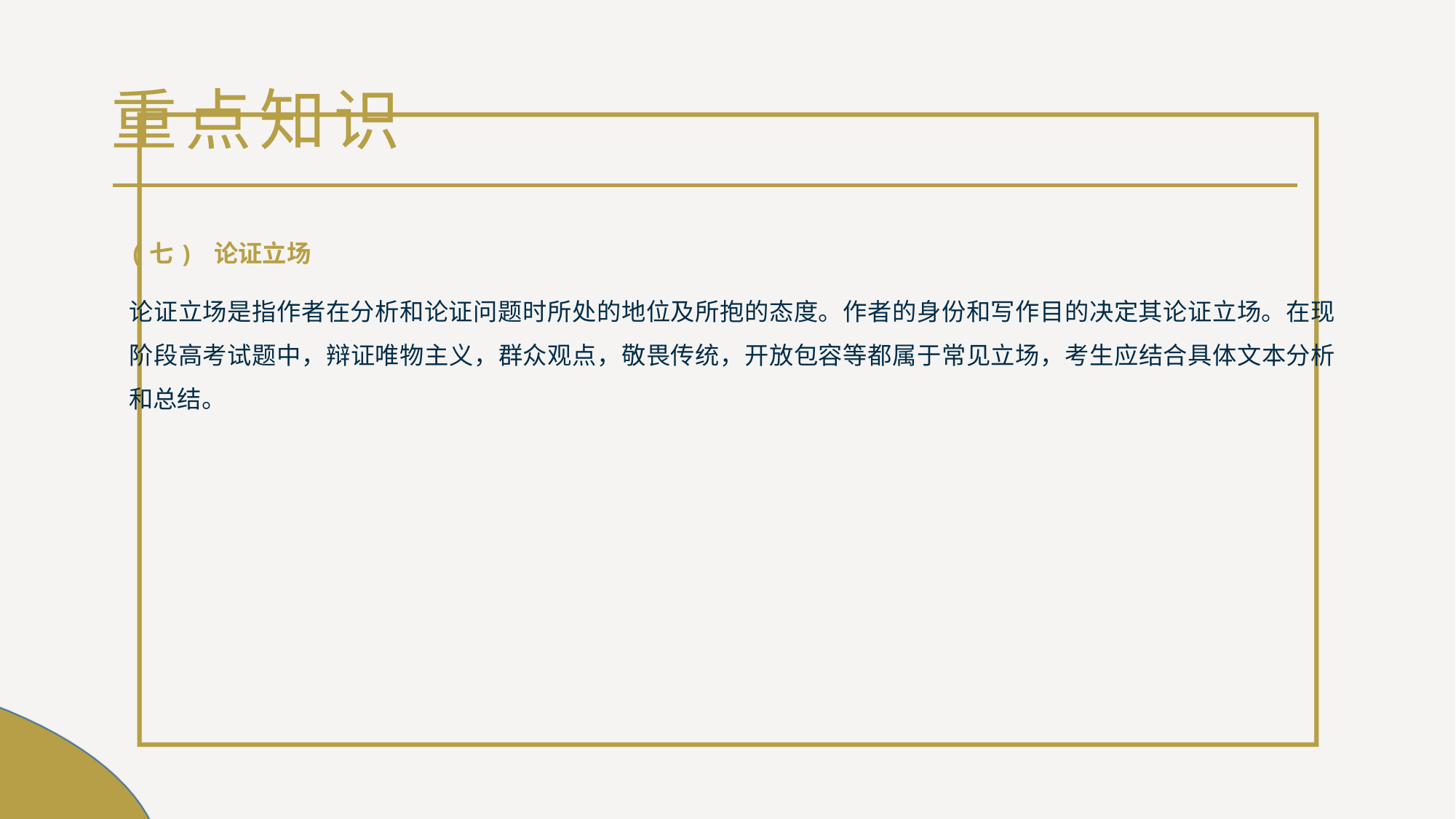

# 重点知识
(七) 论证立场
论证立场是指作者在分析和论证问题时所处的地位及所抱的态度。作者的身份和写作目的决定其论证立场。在现阶段高考试题中，辩证唯物主义，群众观点，敬畏传统，开放包容等都属于常见立场，考生应结合具体文本分析和总结。